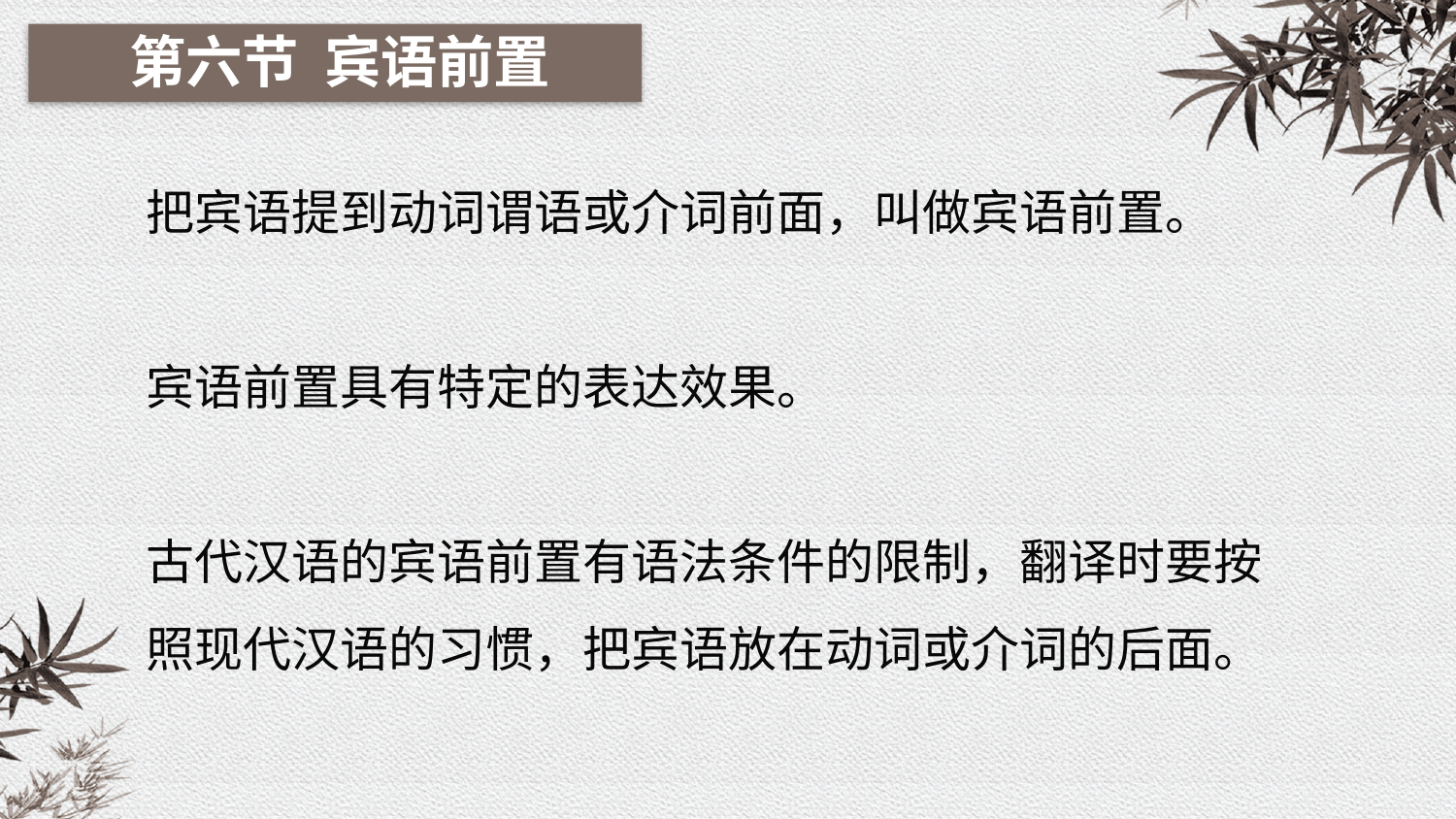

第六节  宾语前置

把宾语提到动词谓语或介词前面，叫做宾语前置。

宾语前置具有特定的表达效果。

古代汉语的宾语前置有语法条件的限制，翻译时要按照现代汉语的习惯，把宾语放在动词或介词的后面。